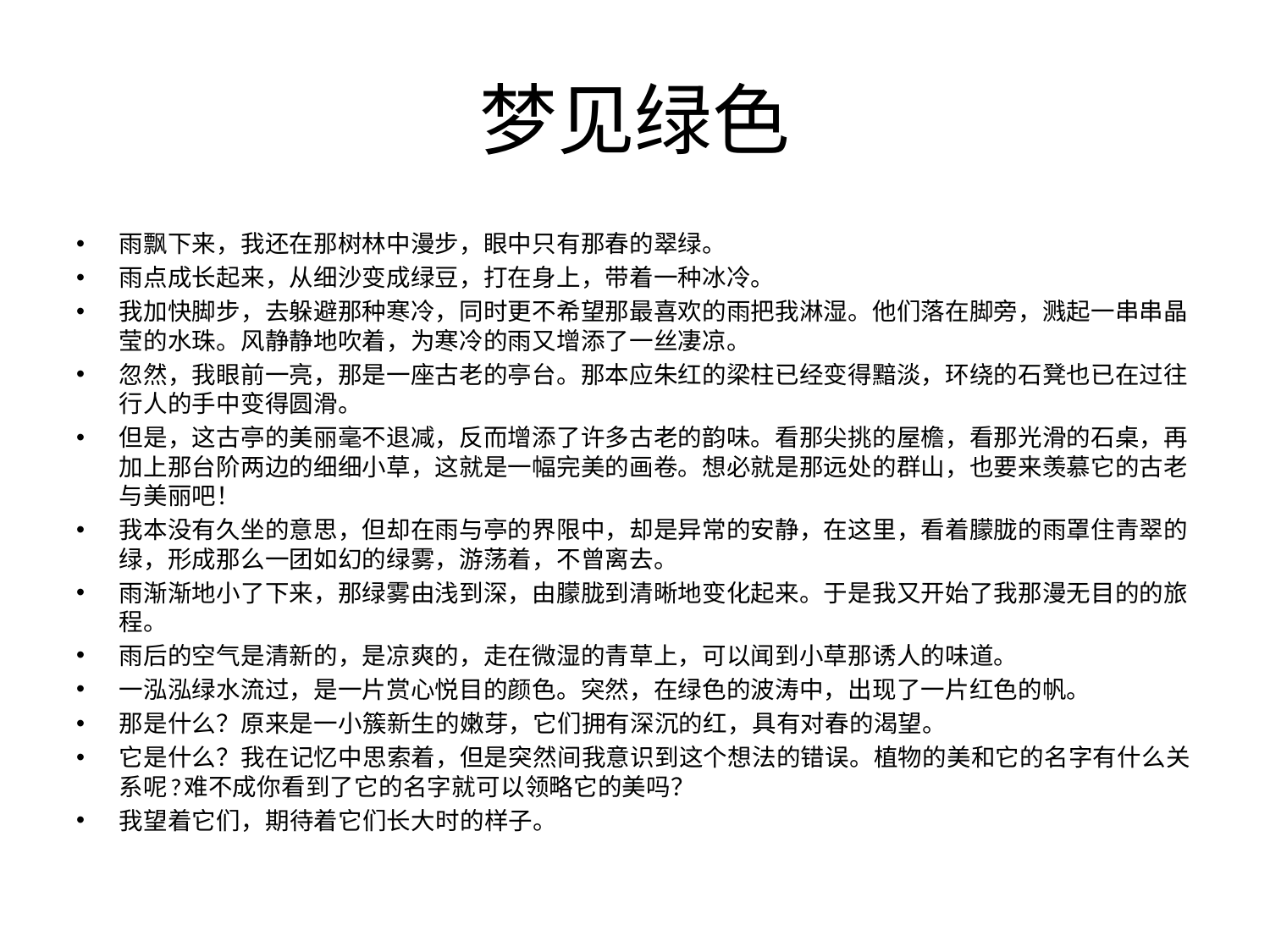

# 梦见绿色
雨飘下来，我还在那树林中漫步，眼中只有那春的翠绿。
雨点成长起来，从细沙变成绿豆，打在身上，带着一种冰冷。
我加快脚步，去躲避那种寒冷，同时更不希望那最喜欢的雨把我淋湿。他们落在脚旁，溅起一串串晶莹的水珠。风静静地吹着，为寒冷的雨又增添了一丝凄凉。
忽然，我眼前一亮，那是一座古老的亭台。那本应朱红的梁柱已经变得黯淡，环绕的石凳也已在过往行人的手中变得圆滑。
但是，这古亭的美丽毫不退减，反而增添了许多古老的韵味。看那尖挑的屋檐，看那光滑的石桌，再加上那台阶两边的细细小草，这就是一幅完美的画卷。想必就是那远处的群山，也要来羡慕它的古老与美丽吧！
我本没有久坐的意思，但却在雨与亭的界限中，却是异常的安静，在这里，看着朦胧的雨罩住青翠的绿，形成那么一团如幻的绿雾，游荡着，不曾离去。
雨渐渐地小了下来，那绿雾由浅到深，由朦胧到清晰地变化起来。于是我又开始了我那漫无目的的旅程。
雨后的空气是清新的，是凉爽的，走在微湿的青草上，可以闻到小草那诱人的味道。
一泓泓绿水流过，是一片赏心悦目的颜色。突然，在绿色的波涛中，出现了一片红色的帆。
那是什么？原来是一小簇新生的嫩芽，它们拥有深沉的红，具有对春的渴望。
它是什么？我在记忆中思索着，但是突然间我意识到这个想法的错误。植物的美和它的名字有什么关系呢?难不成你看到了它的名字就可以领略它的美吗？
我望着它们，期待着它们长大时的样子。